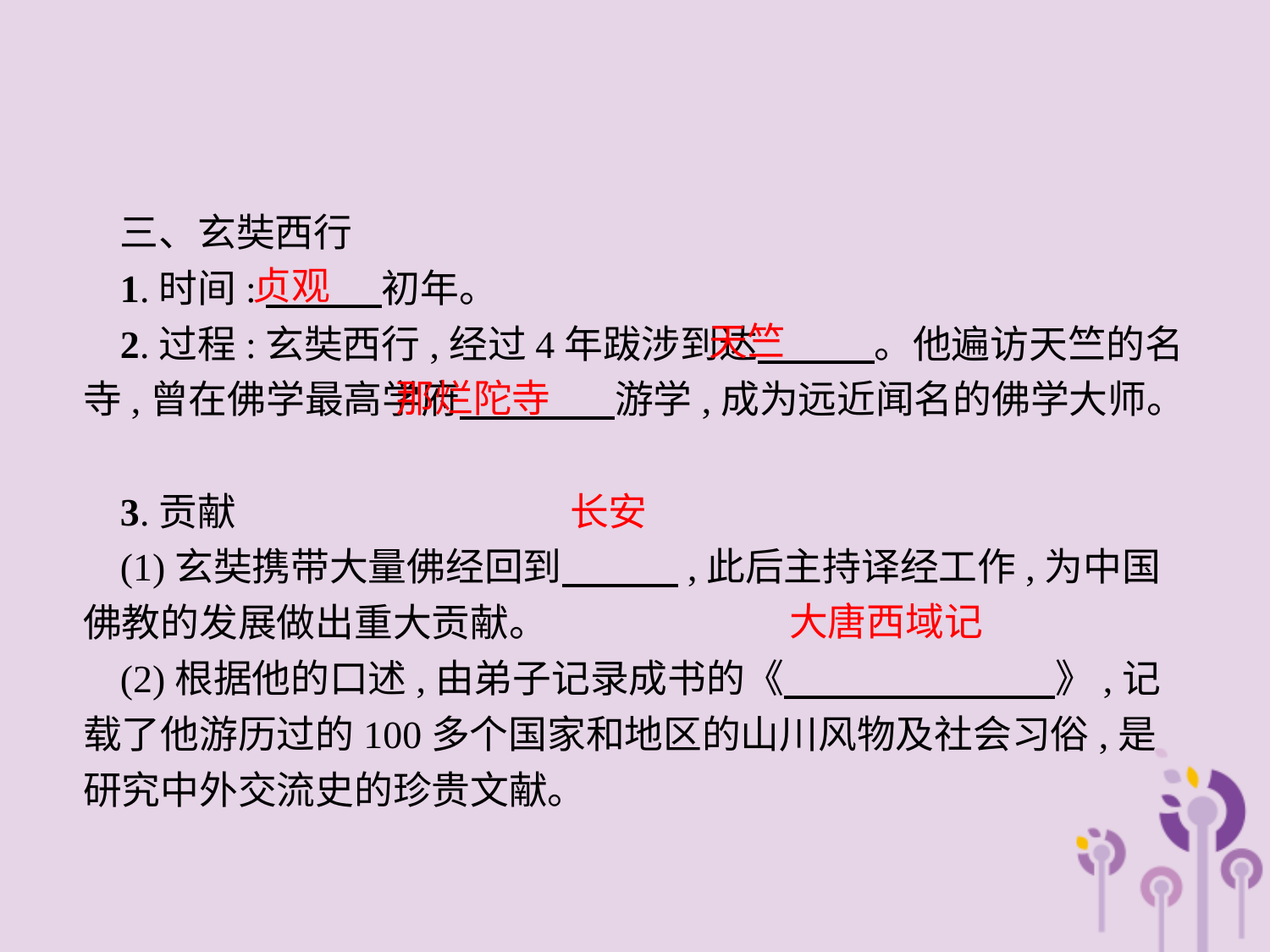

三、玄奘西行
1.时间:　　　初年。
2.过程:玄奘西行,经过4年跋涉到达　　　。他遍访天竺的名寺,曾在佛学最高学府　　　　游学,成为远近闻名的佛学大师。
3.贡献
(1)玄奘携带大量佛经回到　　　,此后主持译经工作,为中国佛教的发展做出重大贡献。
(2)根据他的口述,由弟子记录成书的《　　　　　　　》,记载了他游历过的100多个国家和地区的山川风物及社会习俗,是研究中外交流史的珍贵文献。
贞观
天竺
那烂陀寺
长安
大唐西域记